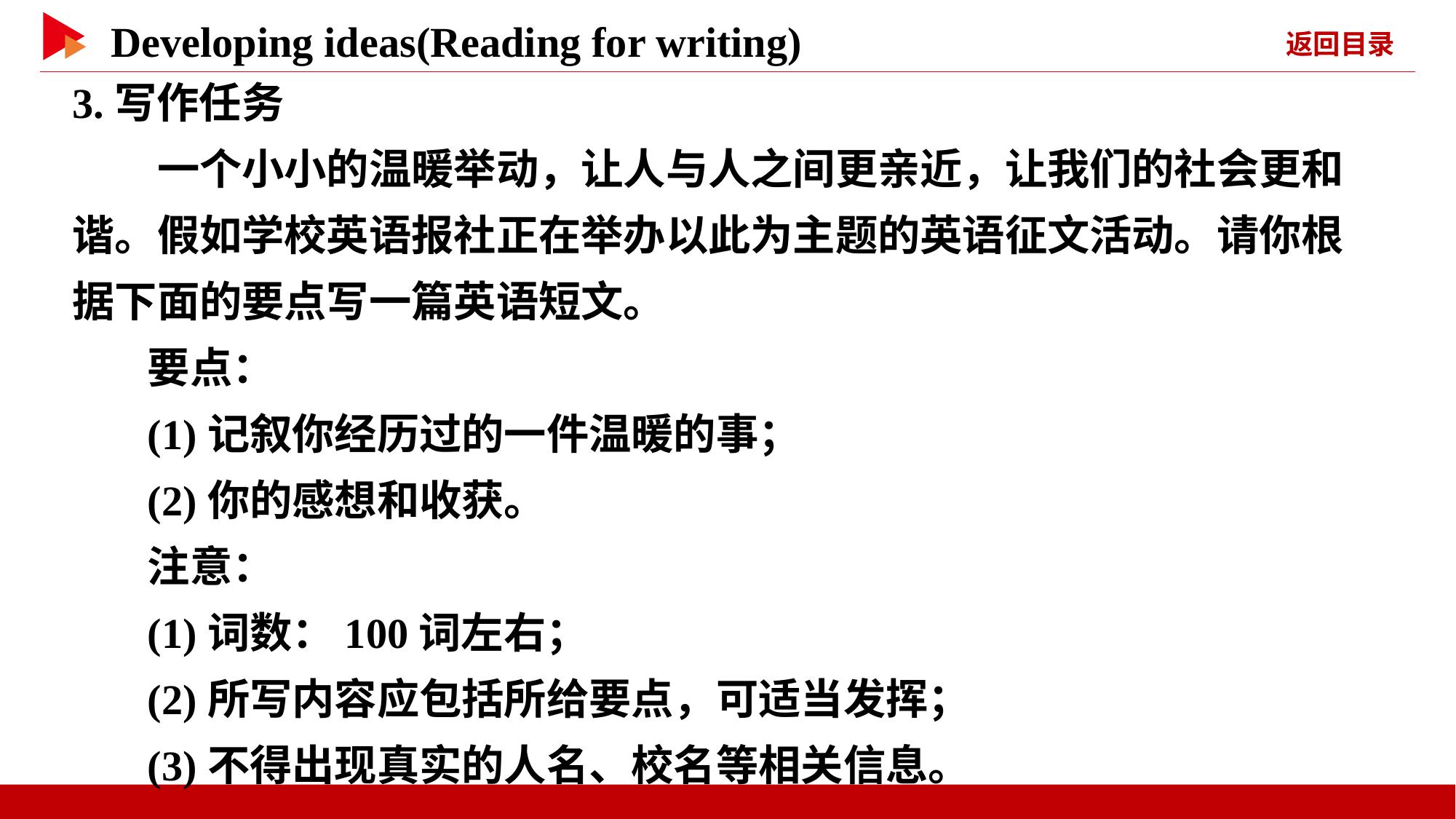

3.写作任务
　　一个小小的温暖举动，让人与人之间更亲近，让我们的社会更和谐。假如学校英语报社正在举办以此为主题的英语征文活动。请你根据下面的要点写一篇英语短文。
要点：
(1)记叙你经历过的一件温暖的事；
(2)你的感想和收获。
注意：
(1)词数：100词左右；
(2)所写内容应包括所给要点，可适当发挥；
(3)不得出现真实的人名、校名等相关信息。